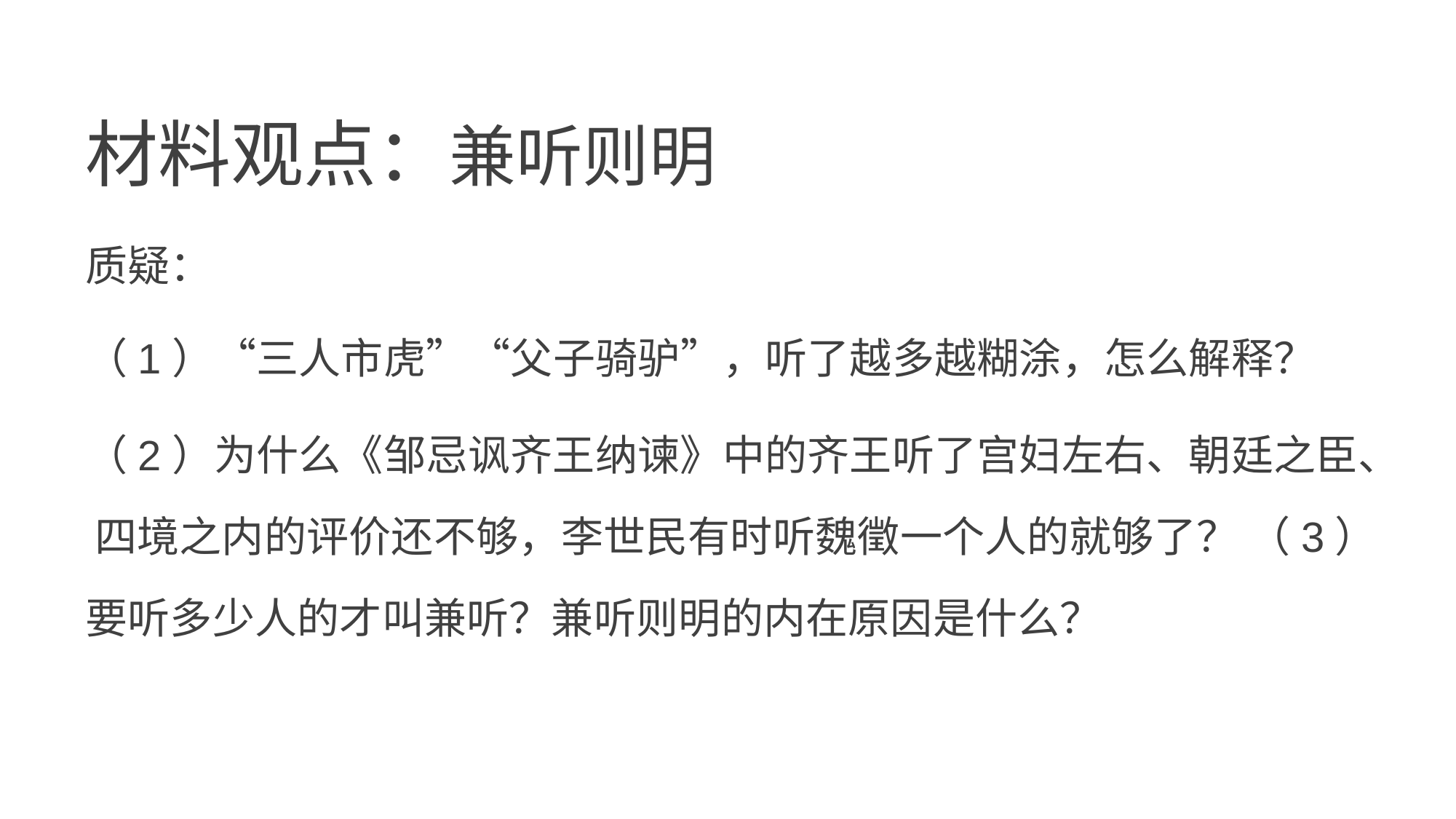

材料观点：兼听则明
质疑：
（1）“三人市虎”“父子骑驴”，听了越多越糊涂，怎么解释？
（2）为什么《邹忌讽齐王纳谏》中的齐王听了宫妇左右、朝廷之臣、 四境之内的评价还不够，李世民有时听魏徵一个人的就够了？ （3）要听多少人的才叫兼听？兼听则明的内在原因是什么？